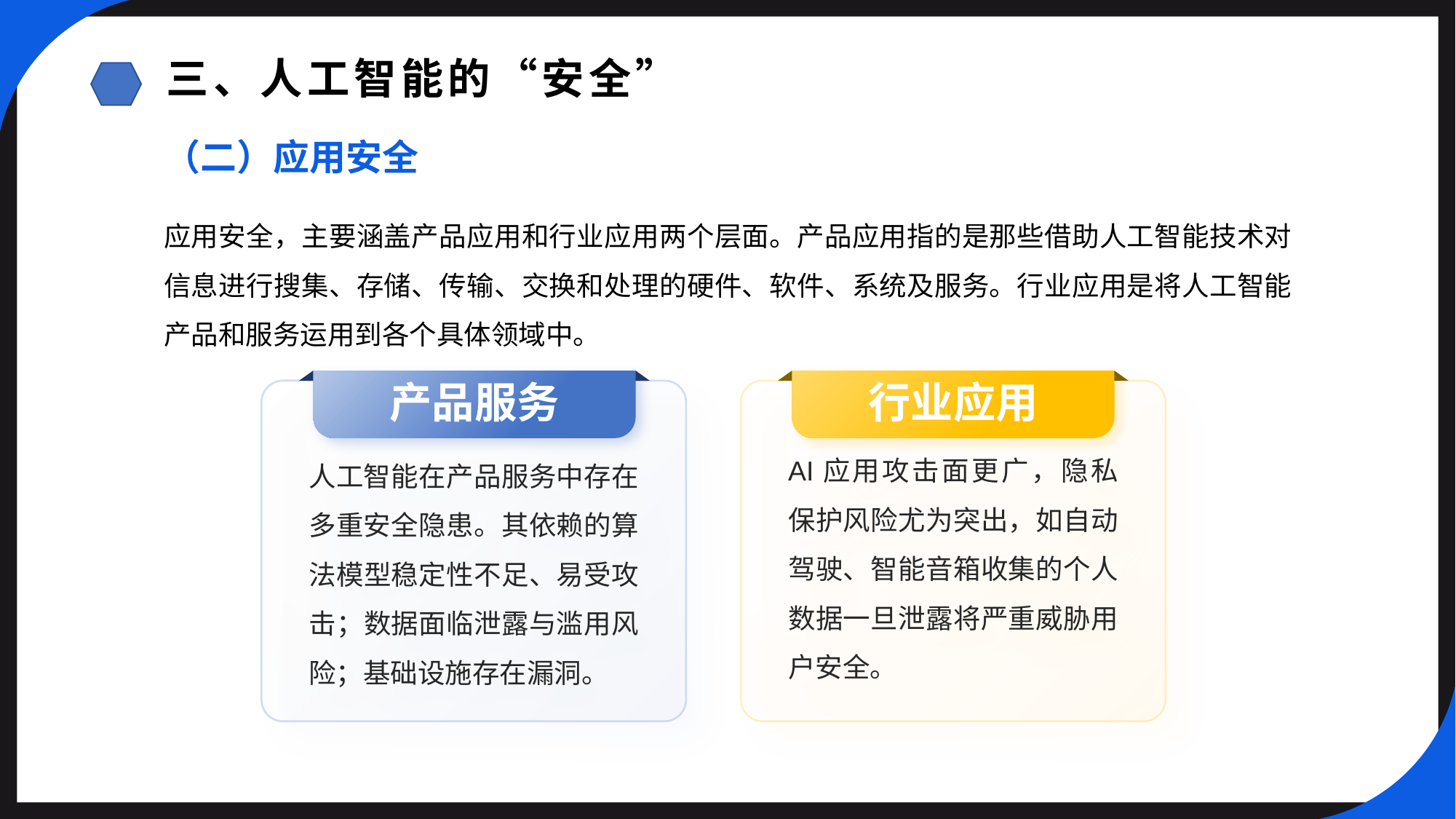

三、人工智能的“安全”
（二）应用安全
应用安全，主要涵盖产品应用和行业应用两个层面。产品应用指的是那些借助人工智能技术对信息进行搜集、存储、传输、交换和处理的硬件、软件、系统及服务。行业应用是将人工智能产品和服务运用到各个具体领域中。

产品服务

行业应用

人工智能在产品服务中存在多重安全隐患。其依赖的算法模型稳定性不足、易受攻击；数据面临泄露与滥用风险；基础设施存在漏洞。
AI应用攻击面更广，隐私保护风险尤为突出，如自动驾驶、智能音箱收集的个人数据一旦泄露将严重威胁用户安全。